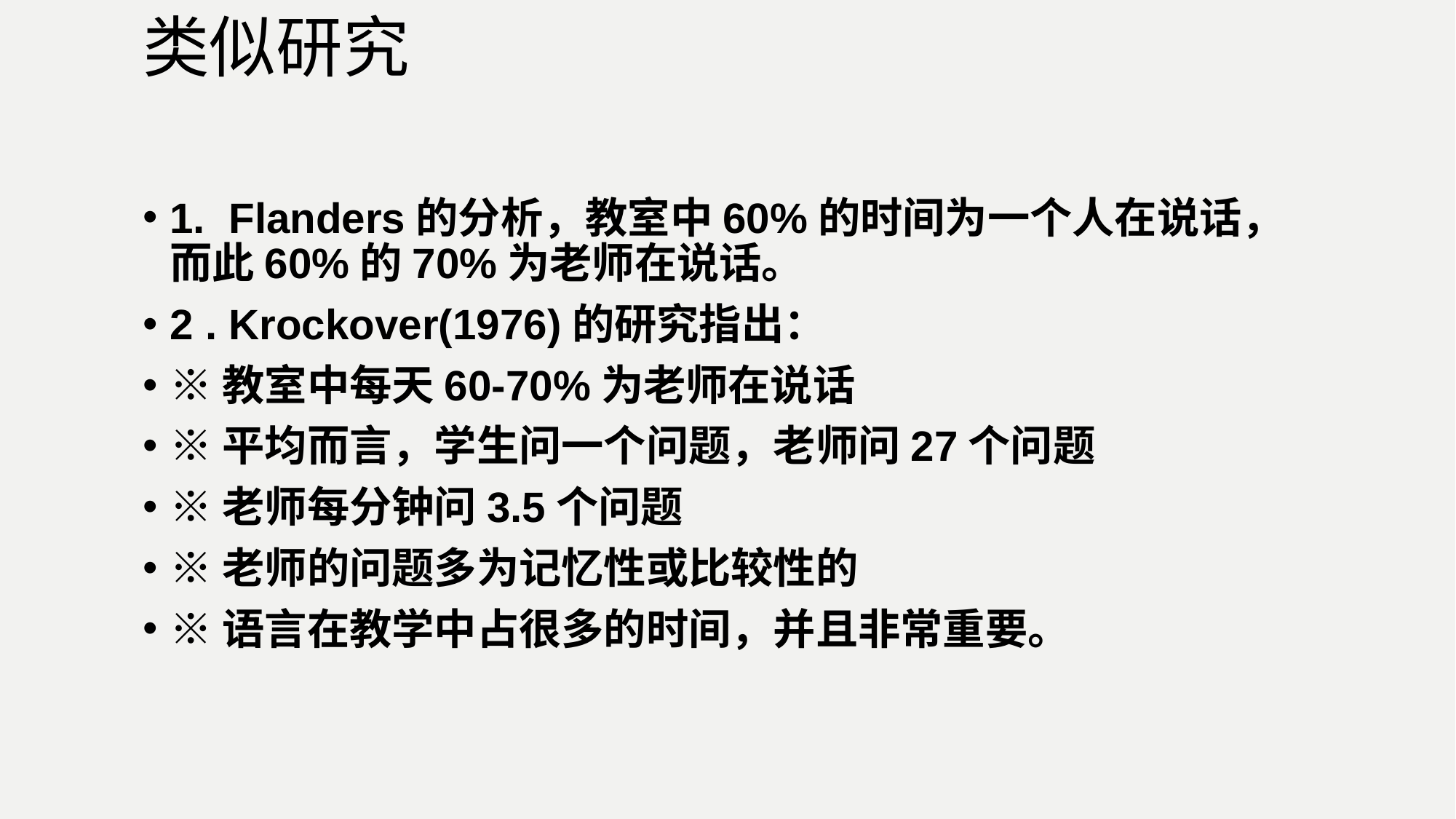

类似研究
1.  Flanders的分析，教室中60%的时间为一个人在说话，而此60%的70%为老师在说话。
2 . Krockover(1976)的研究指出：
※教室中每天60-70%为老师在说话
※平均而言，学生问一个问题，老师问27个问题
※老师每分钟问3.5个问题
※老师的问题多为记忆性或比较性的
※语言在教学中占很多的时间，并且非常重要。